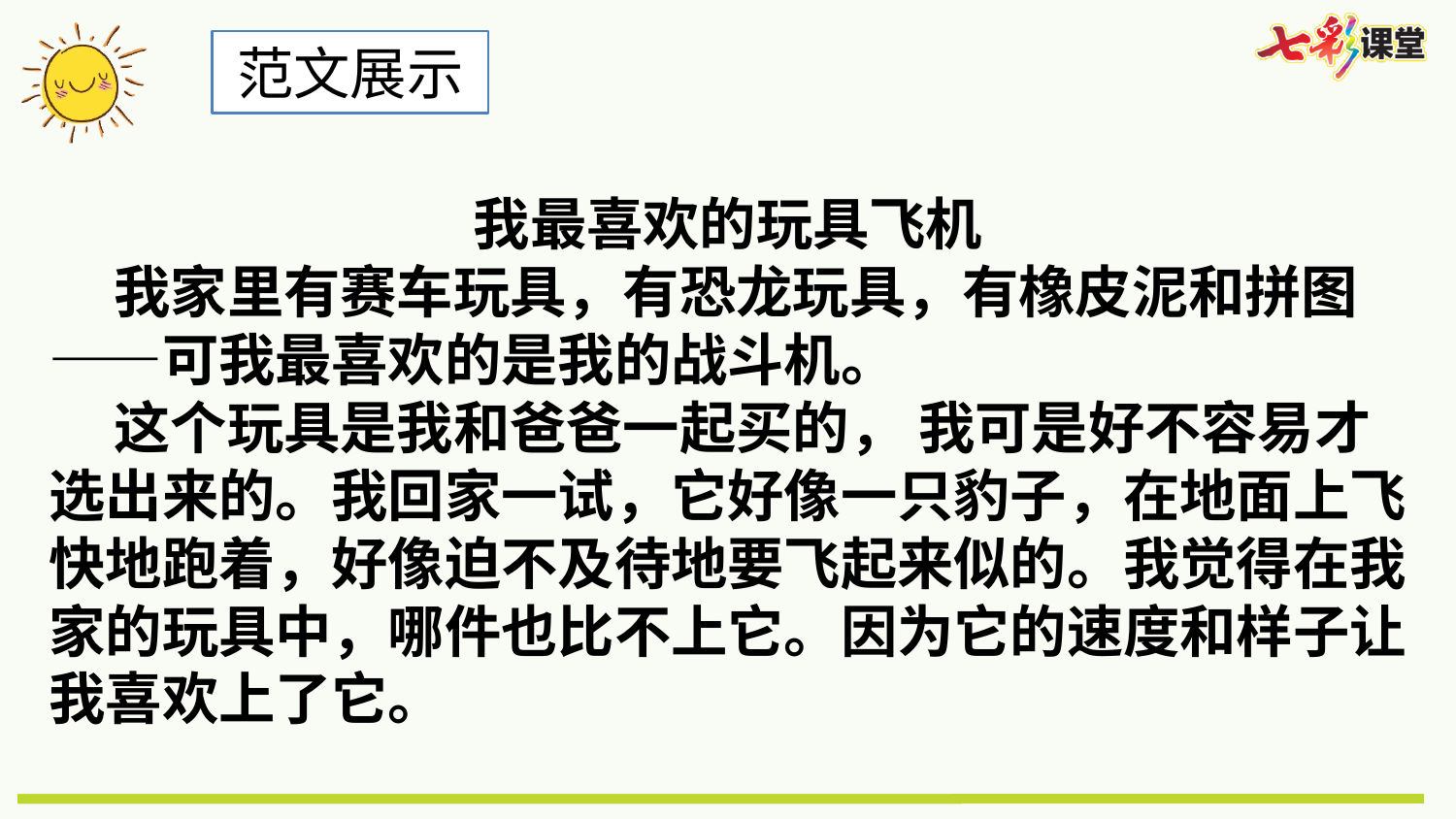

范文展示
我最喜欢的玩具飞机
    我家里有赛车玩具，有恐龙玩具，有橡皮泥和拼图——可我最喜欢的是我的战斗机。
    这个玩具是我和爸爸一起买的， 我可是好不容易才选出来的。我回家一试，它好像一只豹子，在地面上飞快地跑着，好像迫不及待地要飞起来似的。我觉得在我家的玩具中，哪件也比不上它。因为它的速度和样子让我喜欢上了它。